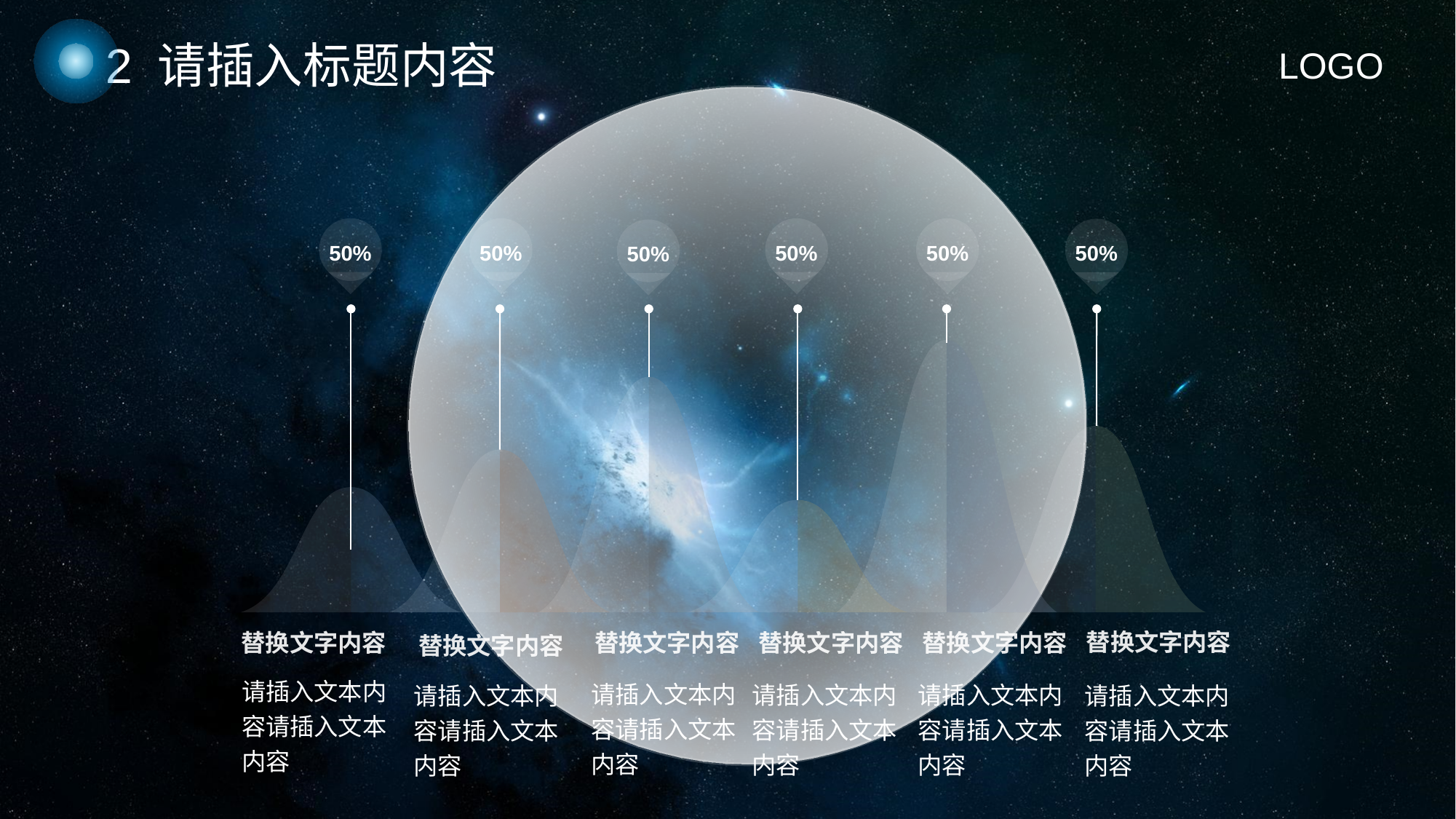

2 请插入标题内容
LOGO

50%

50%

50%

50%

50%

50%

替换文字内容

请插入文本内容请插入文本内容
替换文字内容
请插入文本内容请插入文本内容
替换文字内容
请插入文本内容请插入文本内容
替换文字内容
请插入文本内容请插入文本内容
替换文字内容
请插入文本内容请插入文本内容
替换文字内容
请插入文本内容请插入文本内容